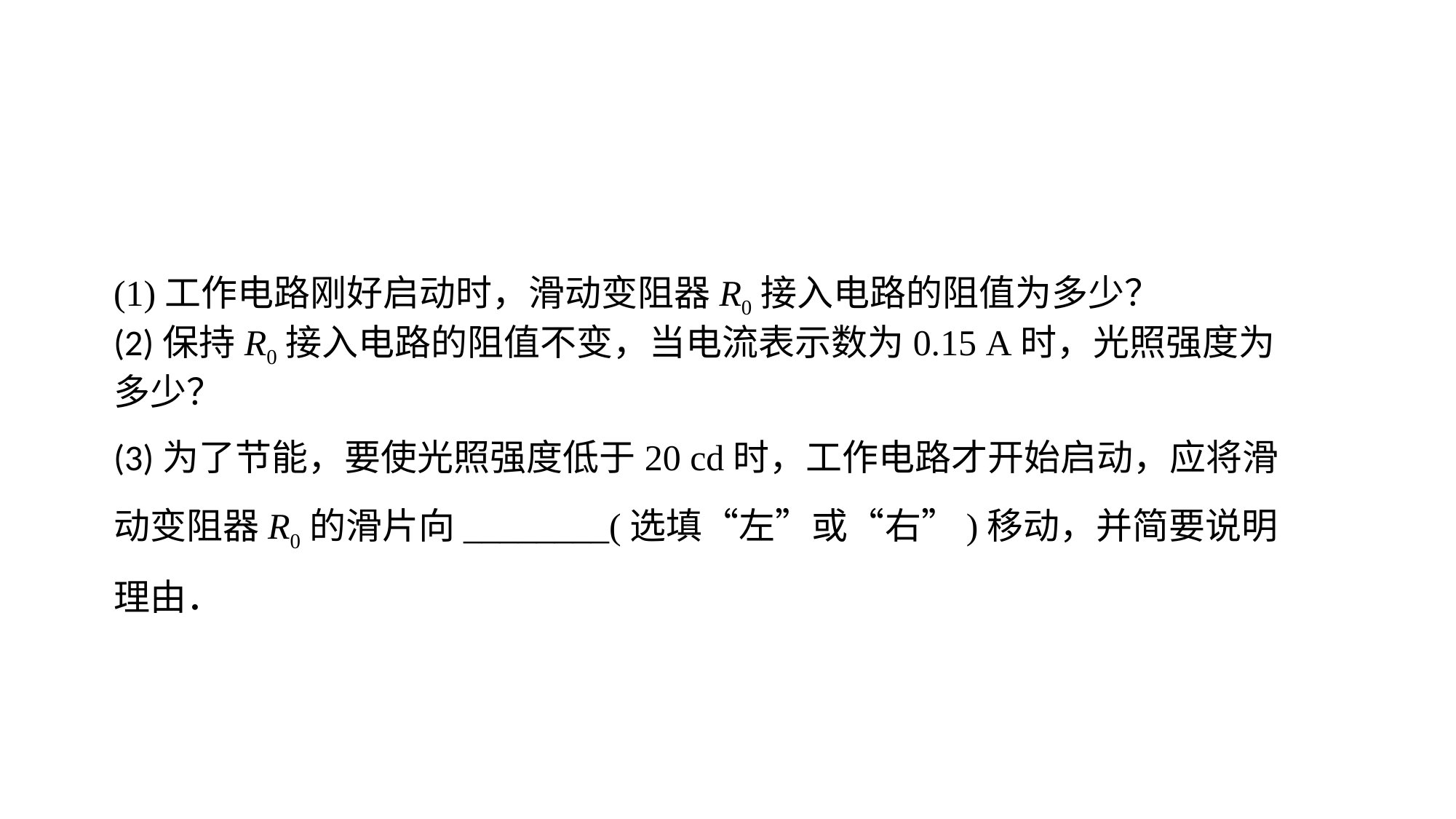

(1)工作电路刚好启动时，滑动变阻器R0接入电路的阻值为多少？(2)保持R0接入电路的阻值不变，当电流表示数为0.15 A时，光照强度为多少？(3)为了节能，要使光照强度低于20 cd时，工作电路才开始启动，应将滑动变阻器R0的滑片向________(选填“左”或“右”)移动，并简要说明理由．